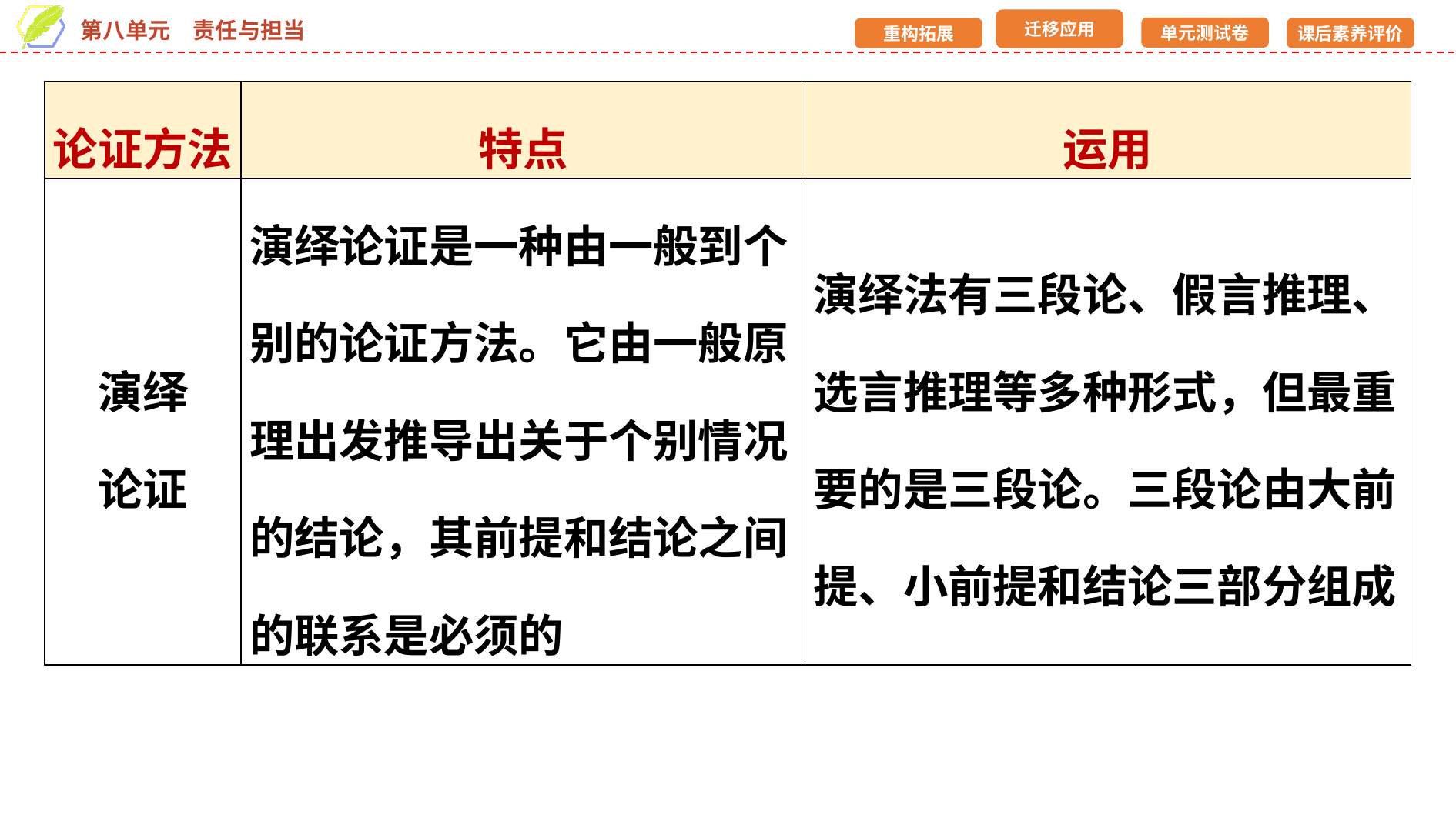

| 论证方法 | 特点 | 运用 |
| --- | --- | --- |
| 演绎 论证 | 演绎论证是一种由一般到个别的论证方法。它由一般原理出发推导出关于个别情况的结论，其前提和结论之间的联系是必须的 | 演绎法有三段论、假言推理、选言推理等多种形式，但最重要的是三段论。三段论由大前提、小前提和结论三部分组成 |